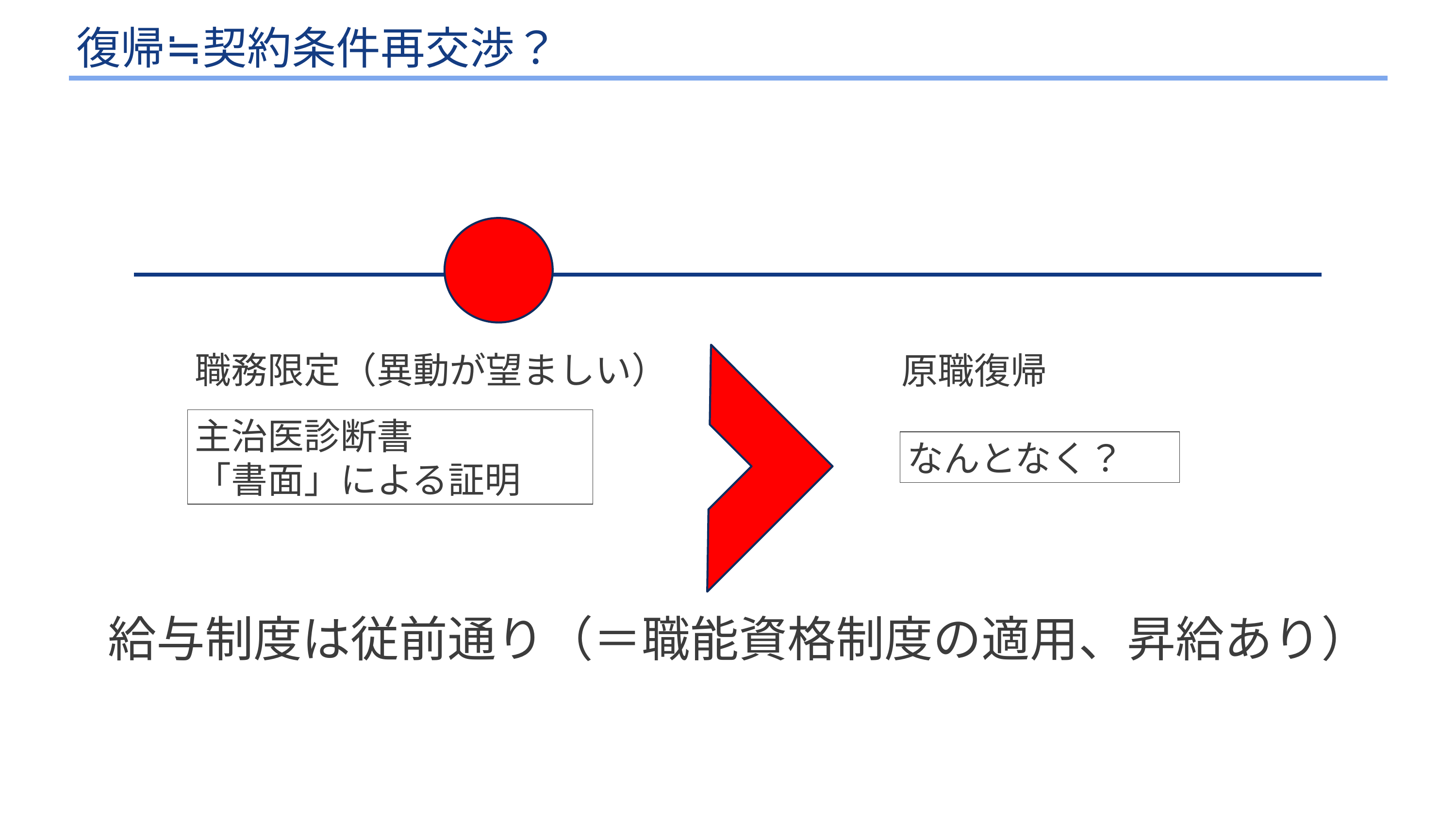

# 復帰≒契約条件再交渉？

職務限定（異動が望ましい）
原職復帰

主治医診断書
「書面」による証明
なんとなく？
給与制度は従前通り（＝職能資格制度の適用、昇給あり）